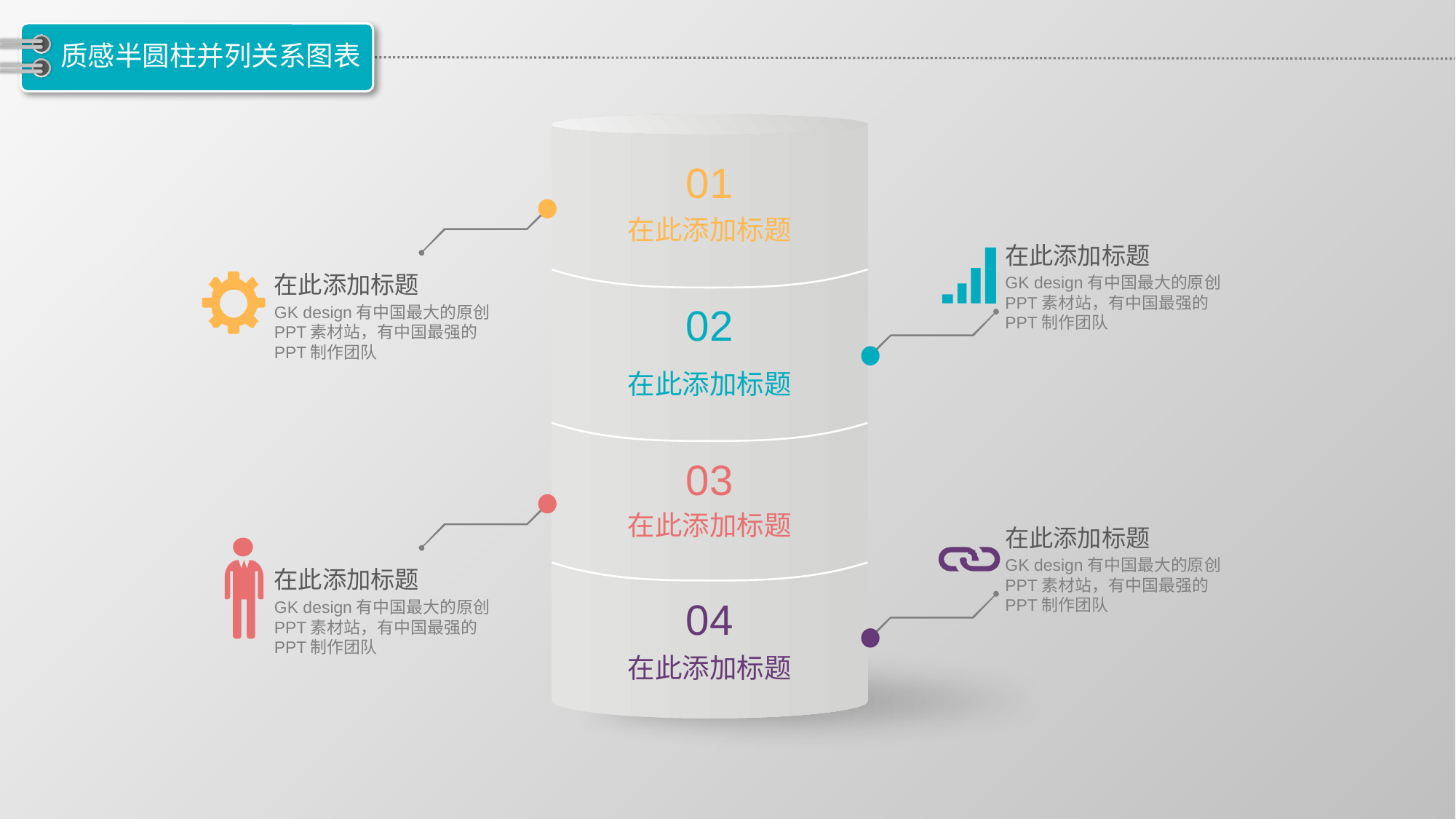

# 质感半圆柱并列关系图表

01

在此添加标题

在此添加标题

在此添加标题
GK design有中国最大的原创PPT素材站，有中国最强的PPT制作团队

02
GK design有中国最大的原创PPT素材站，有中国最强的PPT制作团队

在此添加标题

03

在此添加标题
在此添加标题

GK design有中国最大的原创PPT素材站，有中国最强的PPT制作团队
在此添加标题

04

GK design有中国最大的原创PPT素材站，有中国最强的PPT制作团队
在此添加标题